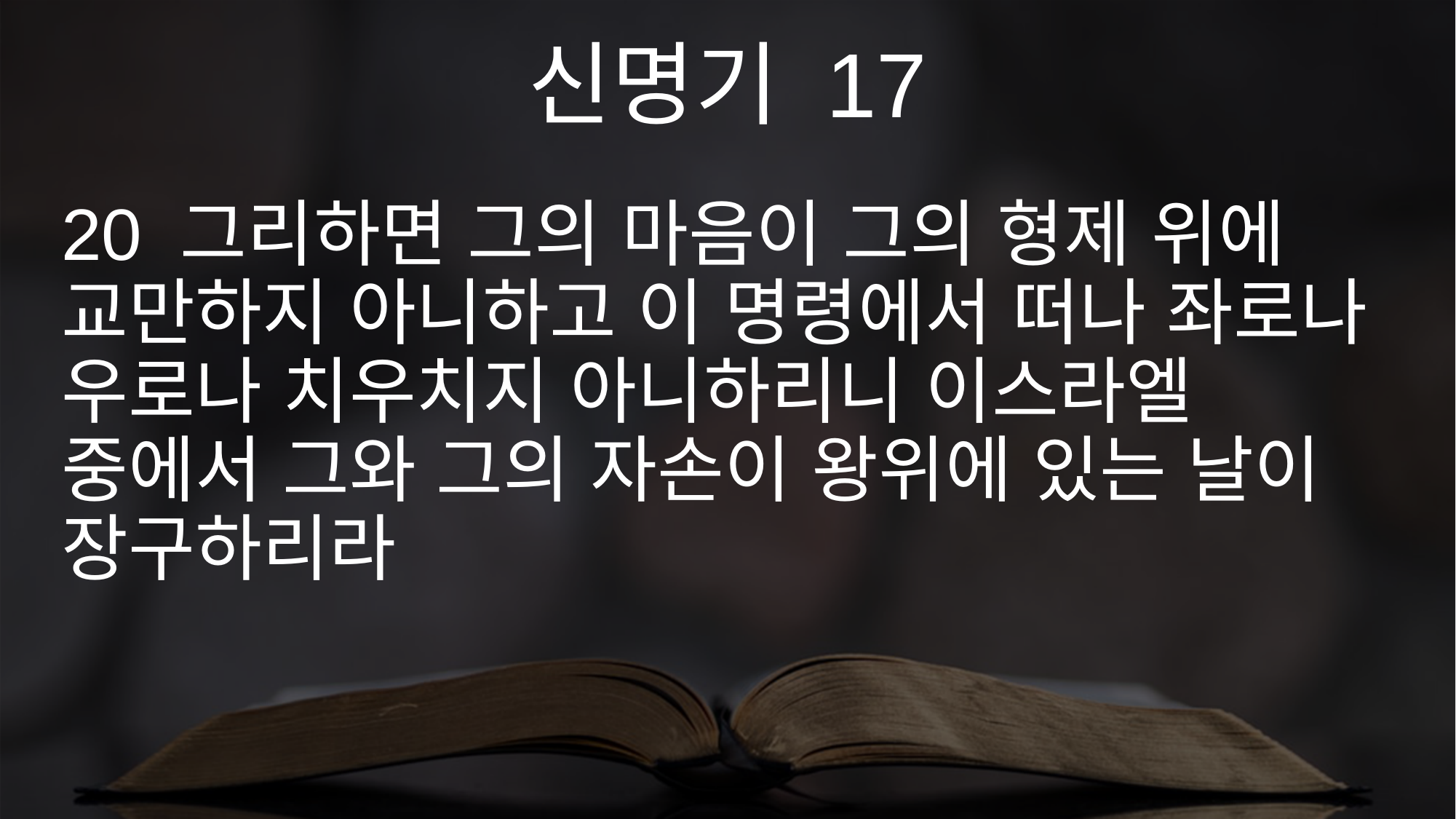

신명기 17
20 그리하면 그의 마음이 그의 형제 위에 교만하지 아니하고 이 명령에서 떠나 좌로나 우로나 치우치지 아니하리니 이스라엘 중에서 그와 그의 자손이 왕위에 있는 날이 장구하리라